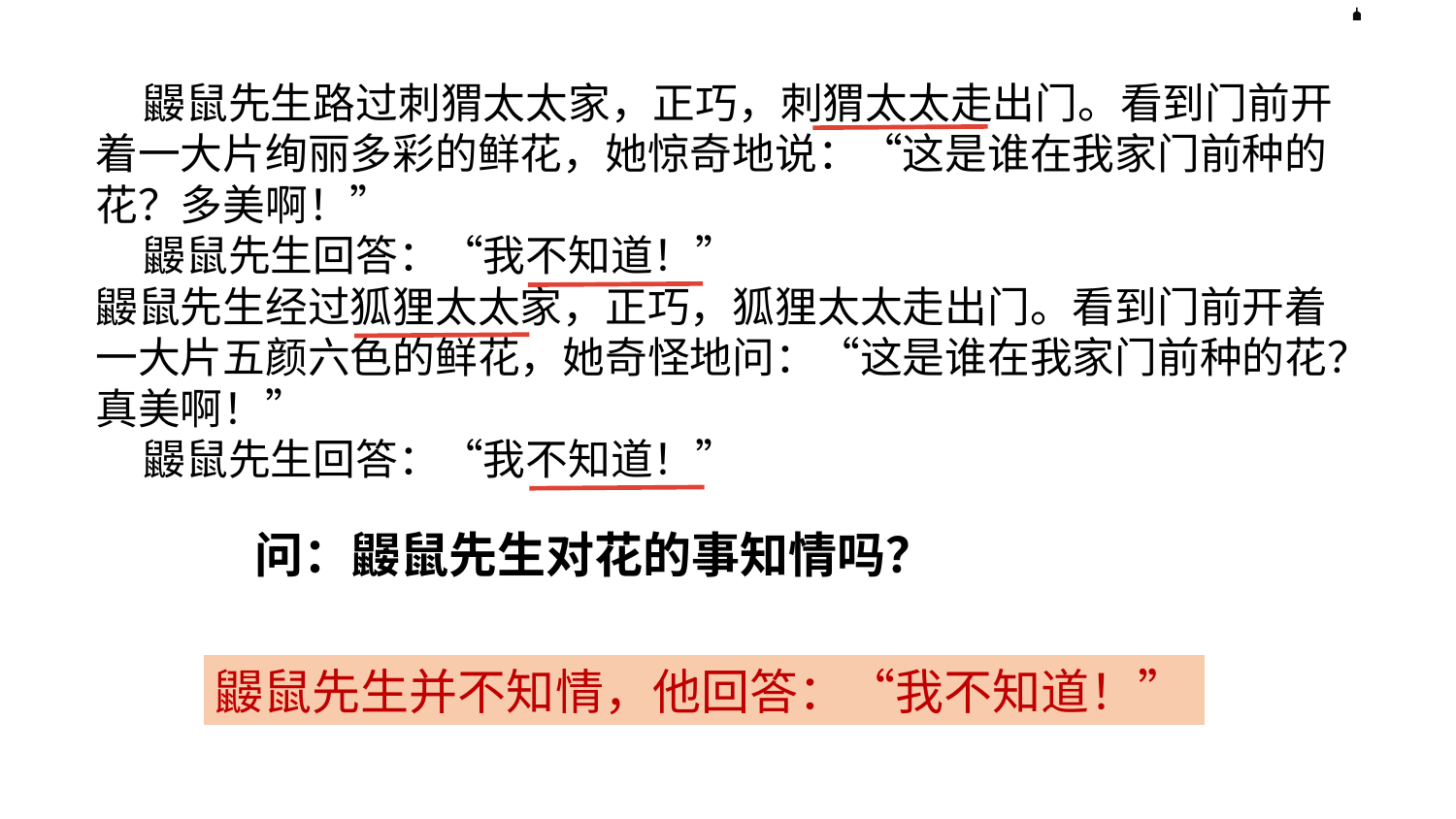

鼹鼠先生路过刺猬太太家，正巧，刺猬太太走出门。看到门前开着一大片绚丽多彩的鲜花，她惊奇地说：“这是谁在我家门前种的花？多美啊！”
    鼹鼠先生回答：“我不知道！”
鼹鼠先生经过狐狸太太家，正巧，狐狸太太走出门。看到门前开着一大片五颜六色的鲜花，她奇怪地问：“这是谁在我家门前种的花？真美啊！”
    鼹鼠先生回答：“我不知道！”

问：鼹鼠先生对花的事知情吗？
鼹鼠先生并不知情，他回答：“我不知道！”